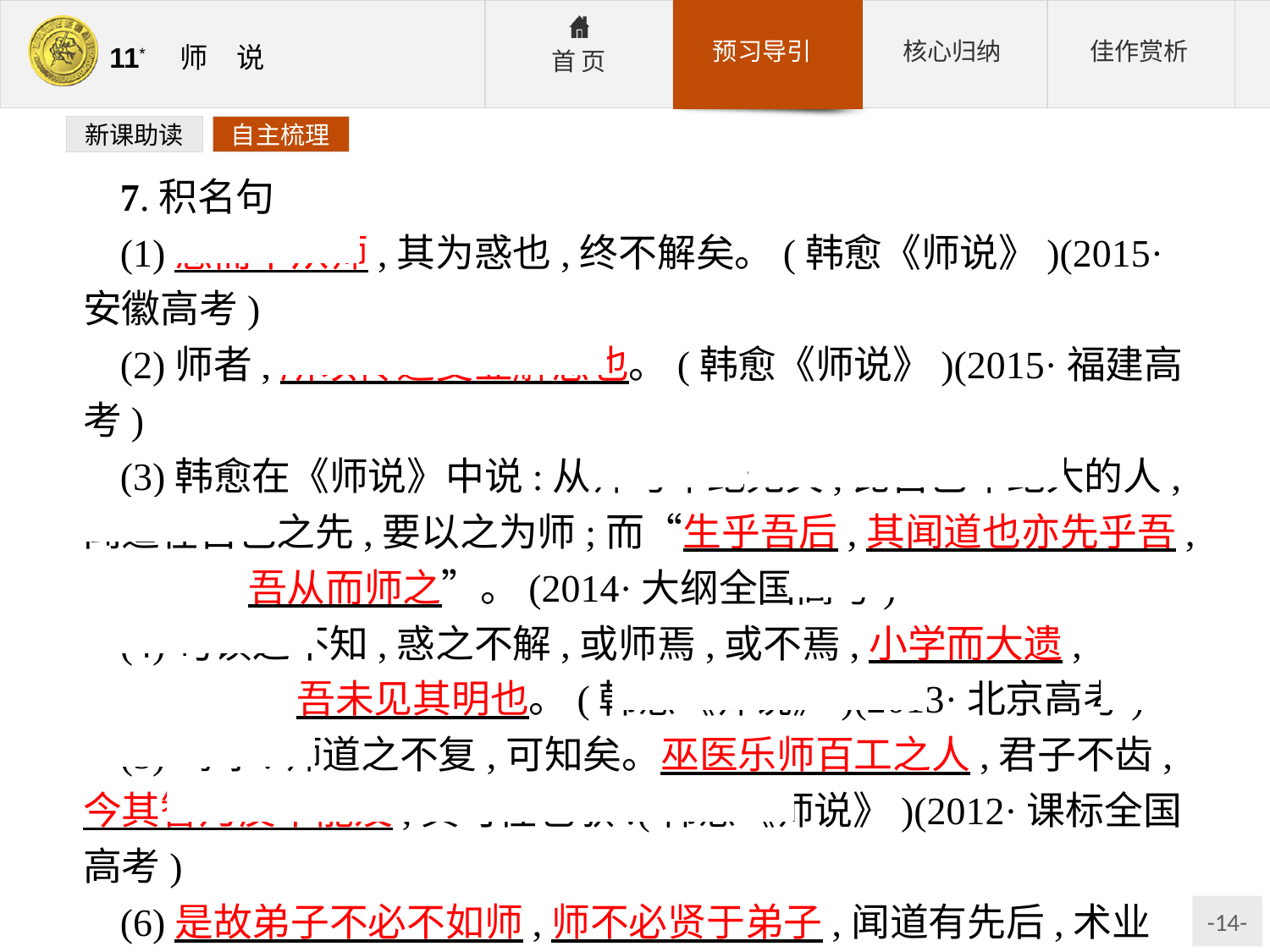

新课助读
自主梳理
7.积名句
(1)惑而不从师,其为惑也,终不解矣。(韩愈《师说》)(2015·安徽高考)
(2)师者,所以传道受业解惑也。(韩愈《师说》)(2015·福建高考)
(3)韩愈在《师说》中说:从师与年纪无关,比自己年纪大的人,闻道在自己之先,要以之为师;而“生乎吾后,其闻道也亦先乎吾,                吾从而师之”。(2014·大纲全国高考)
(4)句读之不知,惑之不解,或师焉,或不焉,小学而大遗,                                吾未见其明也。(韩愈《师说》)(2013·北京高考)
(5)呜呼!师道之不复,可知矣。巫医乐师百工之人,君子不齿,今其智乃反不能及,其可怪也欤!(韩愈《师说》)(2012·课标全国高考)
(6)是故弟子不必不如师,师不必贤于弟子,闻道有先后,术业有专攻,如是而已。(韩愈《师说》)(2012·广东高考)